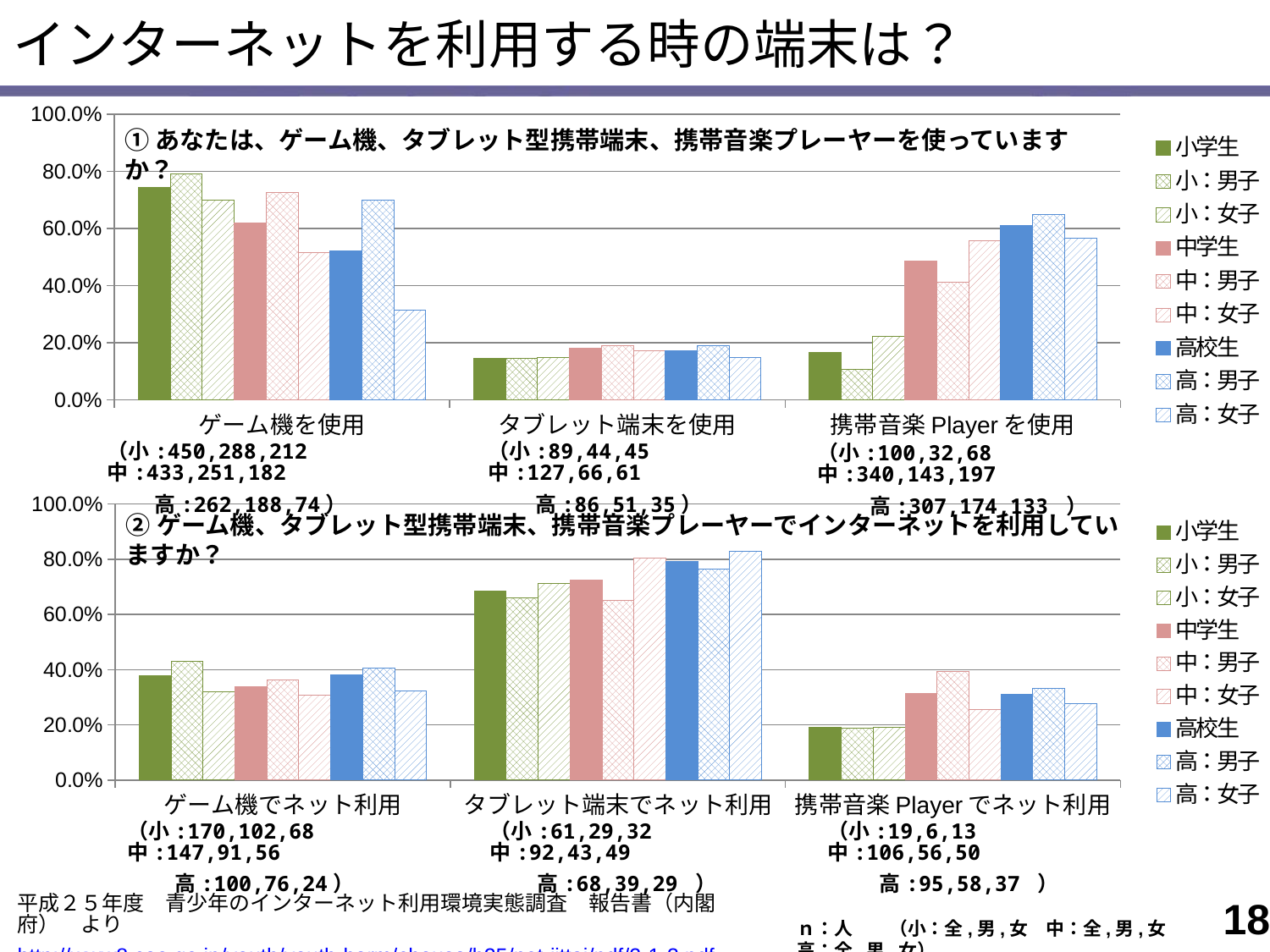

インターネットを利用する時の端末は？

### Chart

| Category | 小学生 | 小：男子 | 小：女子 | 中学生 | 中：男子 | 中：女子 | 高校生 | 高：男子 | 高：女子 |
|---|---|---|---|---|---|---|---|---|---|
| ゲーム機を使用 | 0.745 | 0.791 | 0.7 | 0.619 | 0.725 | 0.516 | 0.521 | 0.701 | 0.315 |
| タブレット端末を使用 | 0.147 | 0.146 | 0.149 | 0.182 | 0.191 | 0.173 | 0.171 | 0.19 | 0.149 |
| 携帯音楽Playerを使用 | 0.166 | 0.106 | 0.224 | 0.486 | 0.413 | 0.558 | 0.61 | 0.649 | 0.566 |
①あなたは、ゲーム機、タブレット型携帯端末、携帯音楽プレーヤーを使っていますか？
（小:450,288,212 中:433,251,182
　　 高:262,188,74）
（小:89,44,45 中:127,66,61
　　 高:86,51,35）
（小:100,32,68 中:340,143,197
 　　高:307,174,133 ）

### Chart

| Category | 小学生 | 小：男子 | 小：女子 | 中学生 | 中：男子 | 中：女子 | 高校生 | 高：男子 | 高：女子 |
|---|---|---|---|---|---|---|---|---|---|
| ゲーム機でネット利用 | 0.378 | 0.429 | 0.321 | 0.339 | 0.363 | 0.308 | 0.382 | 0.404 | 0.324 |
| タブレット端末でネット利用 | 0.685 | 0.659 | 0.711 | 0.724 | 0.652 | 0.803 | 0.791 | 0.765 | 0.829 |
| 携帯音楽Playerでネット利用 | 0.19 | 0.188 | 0.191 | 0.312 | 0.392 | 0.254 | 0.309 | 0.333 | 0.278 |
②ゲーム機、タブレット型携帯端末、携帯音楽プレーヤーでインターネットを利用していますか？
（小:170,102,68 中:147,91,56
　 　高:100,76,24）
（小:61,29,32 中:92,43,49
　　 高:68,39,29 ）
（小:19,6,13 中:106,56,50
 　　高:95,58,37 ）
18
平成２５年度　青少年のインターネット利用環境実態調査　報告書（内閣府）　より
http://www8.cao.go.jp/youth/youth-harm/chousa/h25/net-jittai/pdf/2-1-3.pdf
ｎ：人　　（小：全,男,女　中：全,男,女　高：全,男,女）